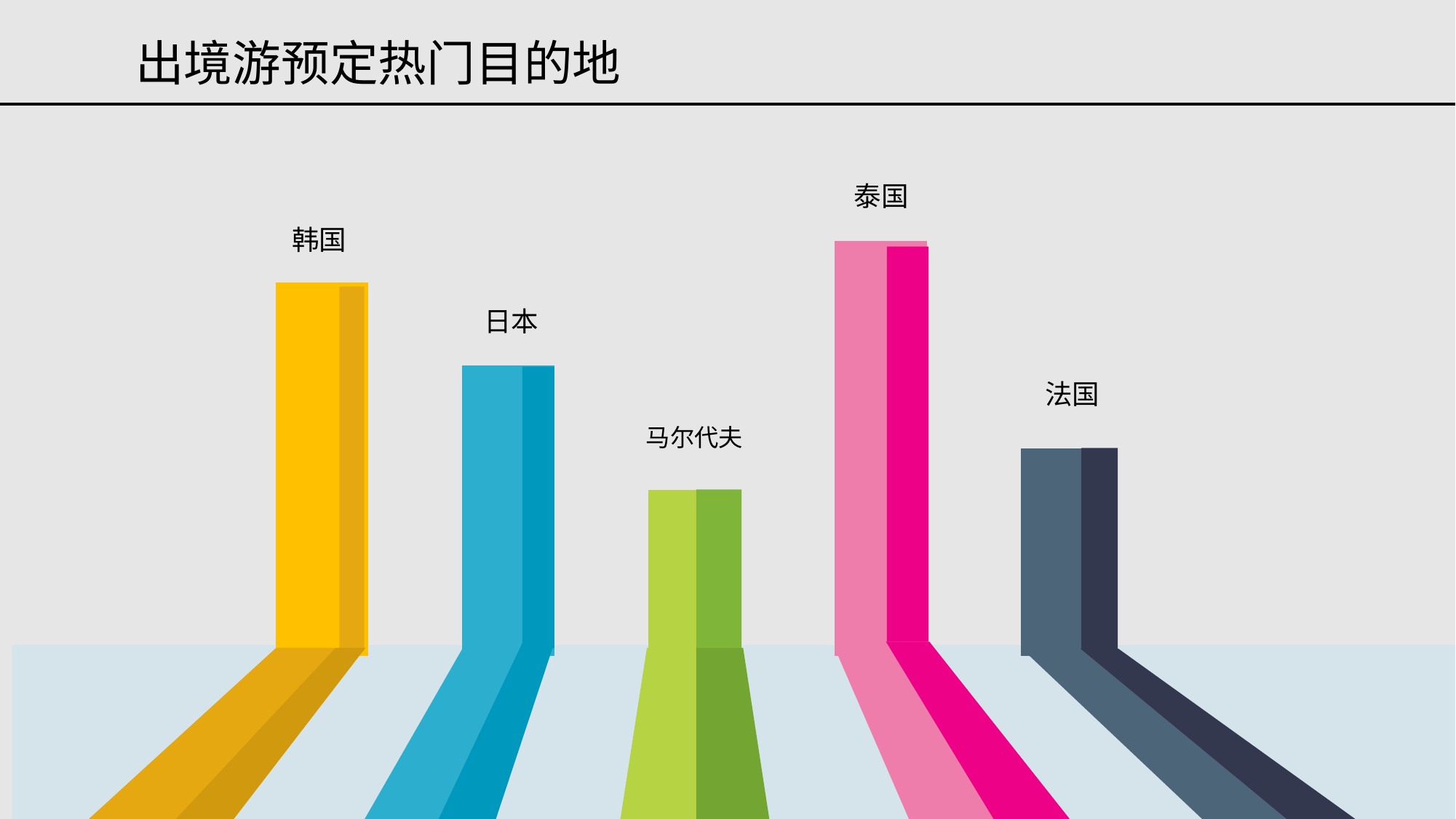

出境游预定热门目的地

### Chart

| Category | 系列 1 | 列1 | 列2 |
|---|---|---|---|
| 韩国 | 45.0 | None | None |
| 日本 | 35.0 | None | None |
| 马尔代夫 | 20.0 | None | None |
| 泰国 | 50.0 | None | None |
| 法国 | 25.0 | None | None |

泰国
韩国
日本
法国
马尔代夫